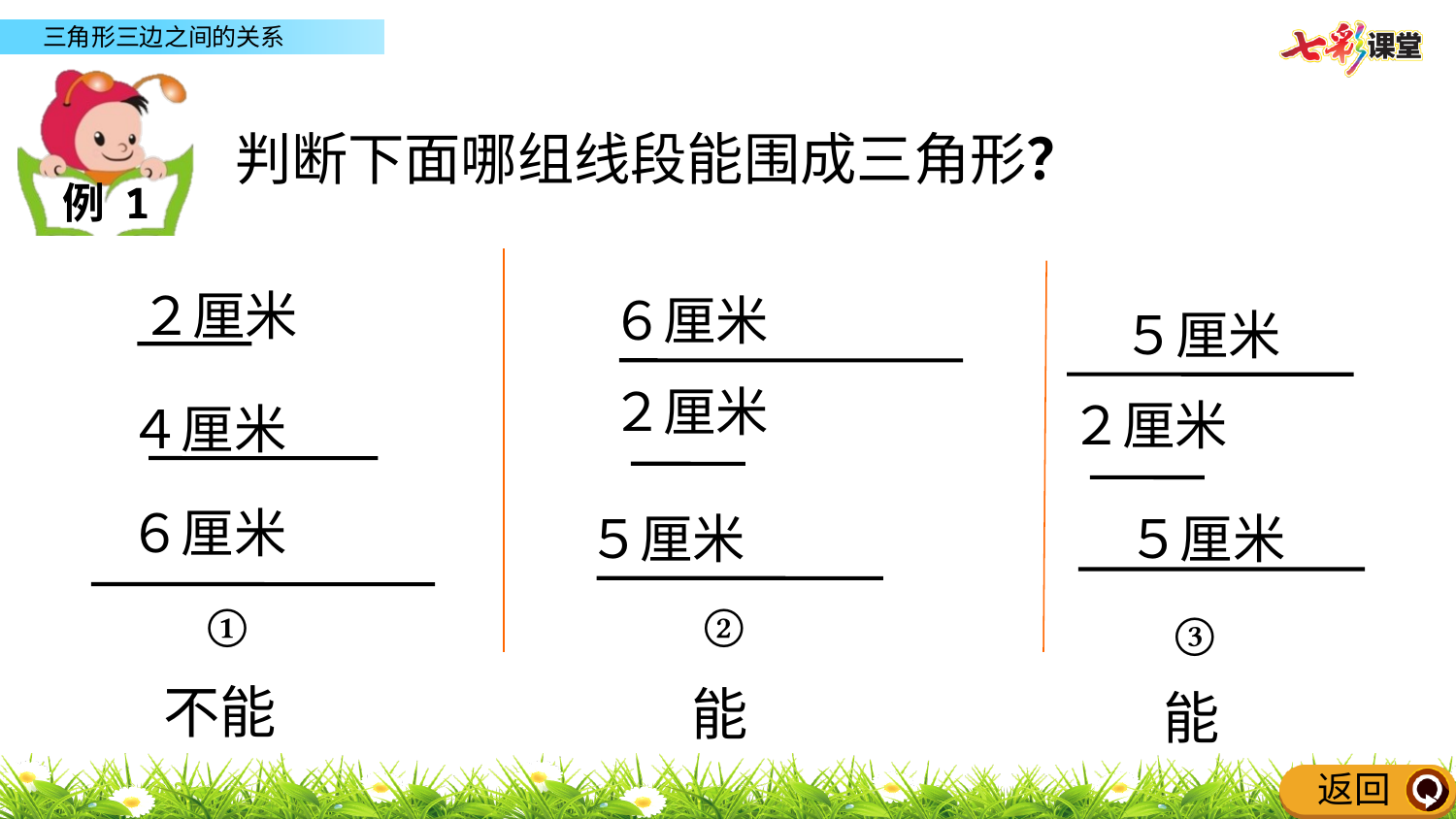

判断下面哪组线段能围成三角形？
例 1

２厘米
６厘米
５厘米

２厘米

２厘米
４厘米

６厘米
５厘米
５厘米

①
②
③
不能
能
能